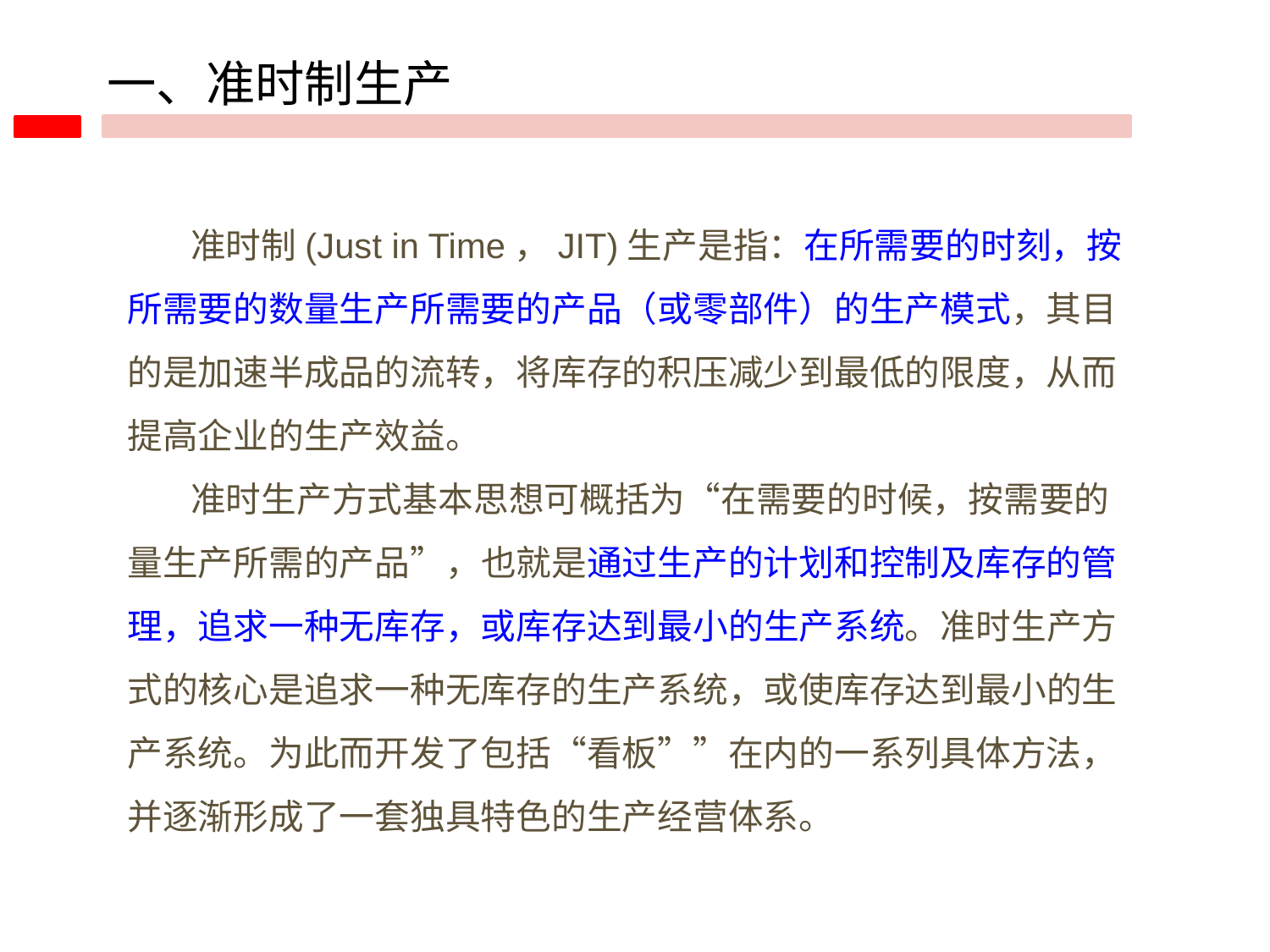

一、准时制生产
       准时制(Just in Time，JIT)生产是指：在所需要的时刻，按所需要的数量生产所需要的产品（或零部件）的生产模式，其目的是加速半成品的流转，将库存的积压减少到最低的限度，从而提高企业的生产效益。
       准时生产方式基本思想可概括为“在需要的时候，按需要的量生产所需的产品”，也就是通过生产的计划和控制及库存的管理，追求一种无库存，或库存达到最小的生产系统。准时生产方式的核心是追求一种无库存的生产系统，或使库存达到最小的生产系统。为此而开发了包括“看板””在内的一系列具体方法，并逐渐形成了一套独具特色的生产经营体系。